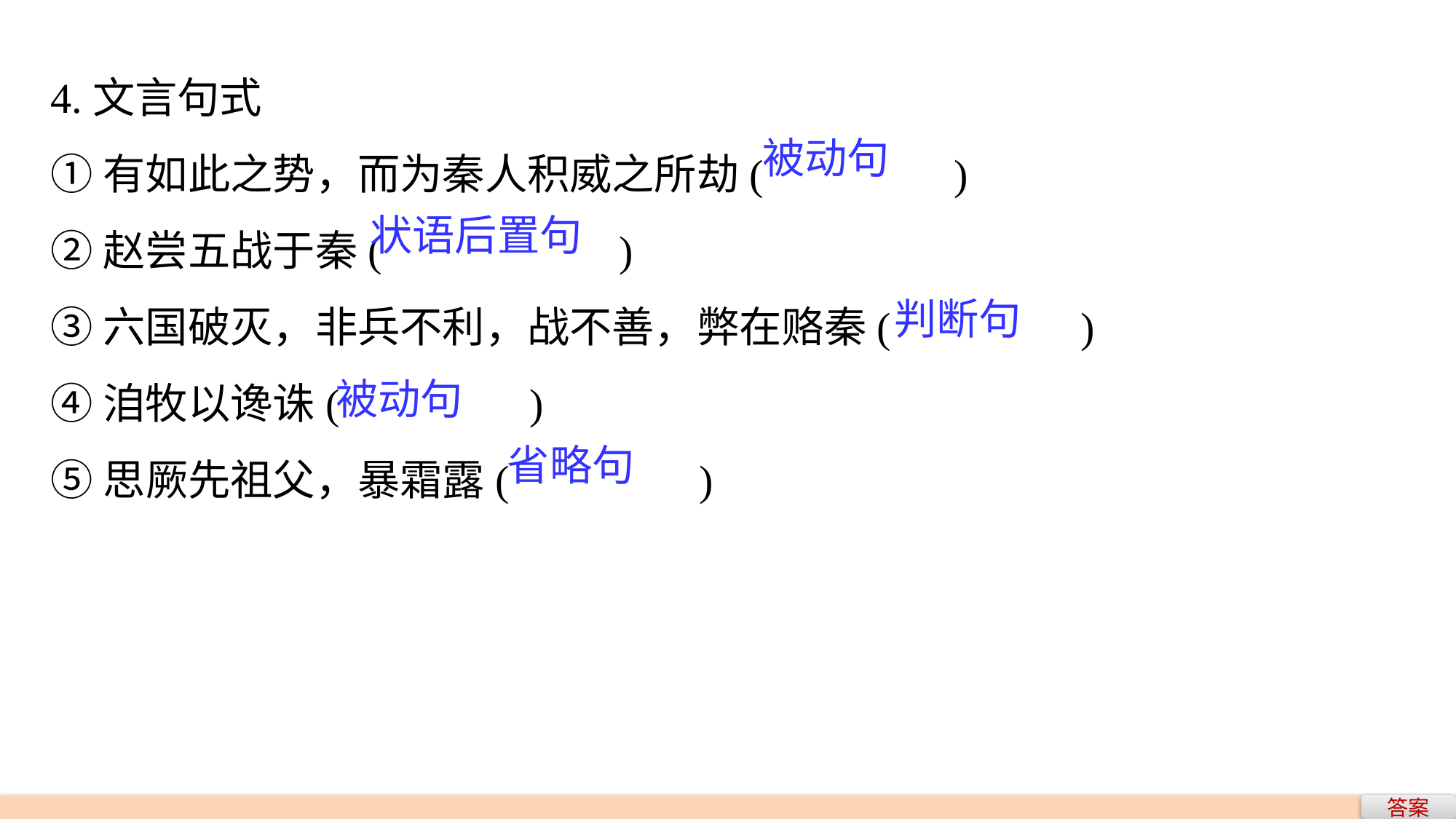

4.文言句式
①有如此之势，而为秦人积威之所劫(　　　　)
②赵尝五战于秦(　　　     　)
③六国破灭，非兵不利，战不善，弊在赂秦(　　　　)
④洎牧以谗诛(　　　　)
⑤思厥先祖父，暴霜露(　　　　)
被动句
状语后置句
判断句
被动句
省略句
答案